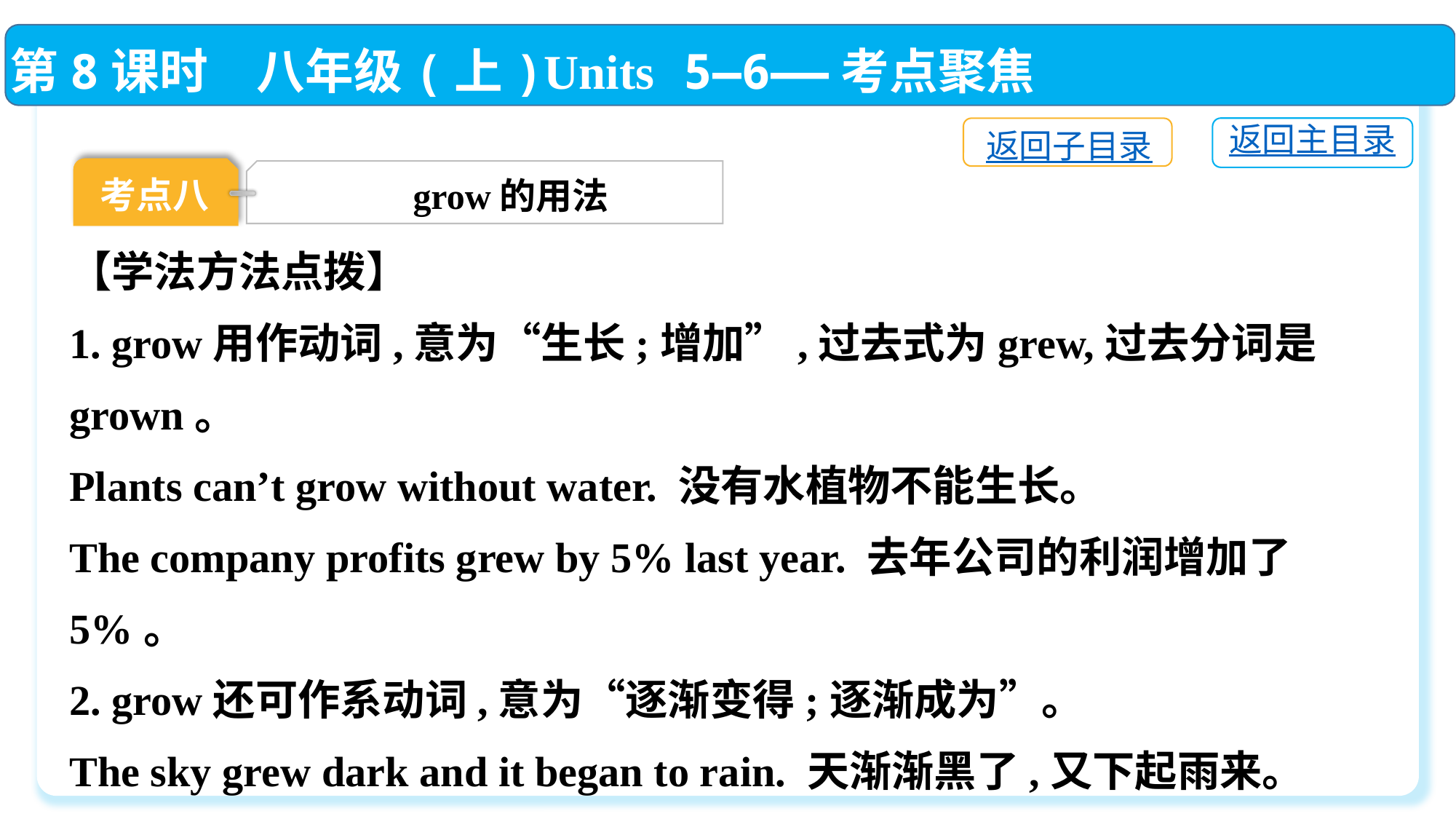

第8课时　八年级(上)Units 5—6——考点聚焦

返回主目录

返回子目录
考点八
grow的用法

【学法方法点拨】
1. grow用作动词,意为“生长;增加”,过去式为grew,过去分词是grown。
Plants can’t grow without water. 没有水植物不能生长。
The company profits grew by 5% last year. 去年公司的利润增加了5%。
2. grow还可作系动词,意为“逐渐变得;逐渐成为”。
The sky grew dark and it began to rain. 天渐渐黑了,又下起雨来。
常用搭配:
①grow into 变成;长成